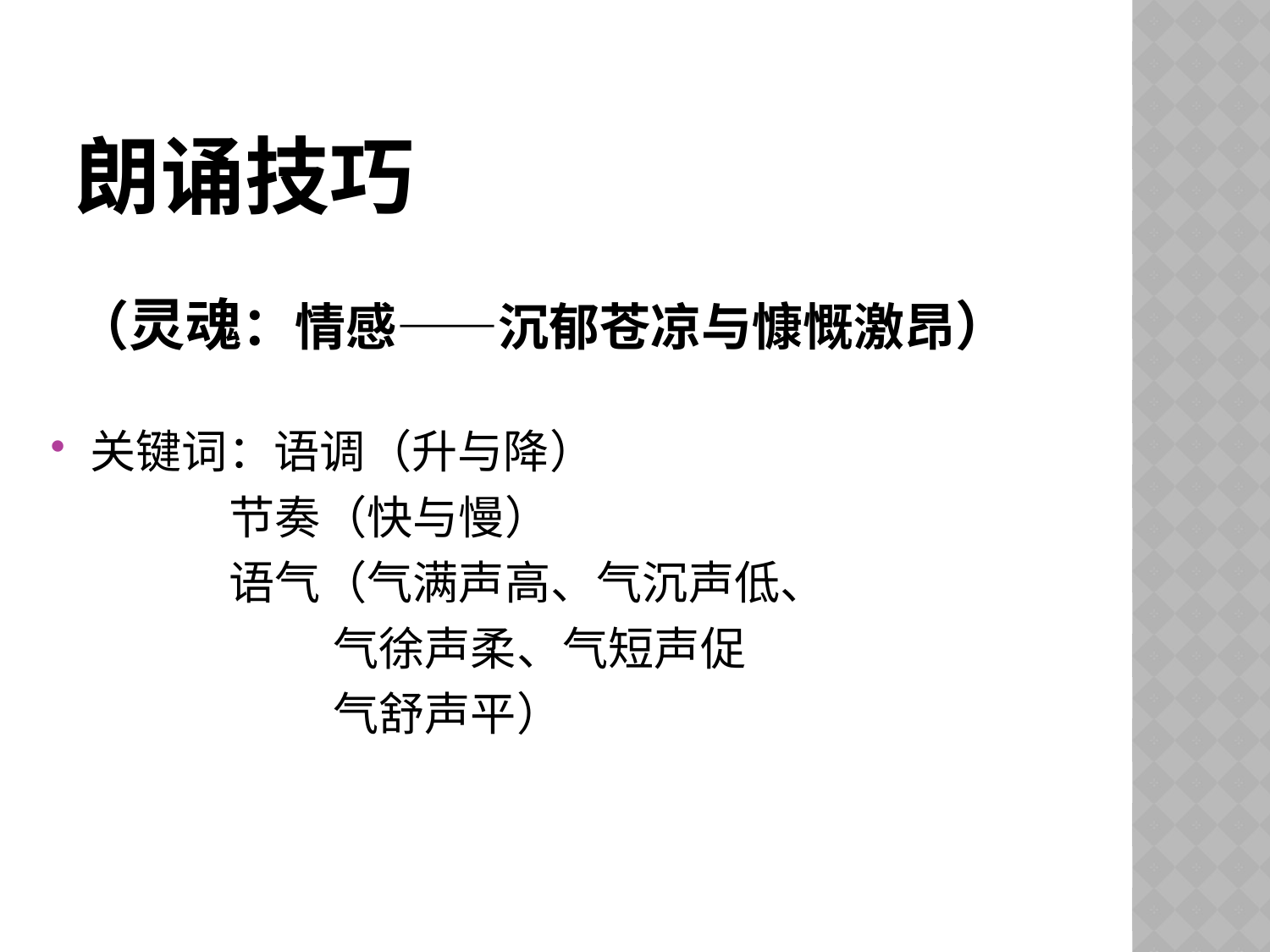

# 朗诵技巧 （灵魂：情感——沉郁苍凉与慷慨激昂）
关键词：语调（升与降）
                节奏（快与慢）
                语气（气满声高、气沉声低、
                          气徐声柔、气短声促
                          气舒声平）